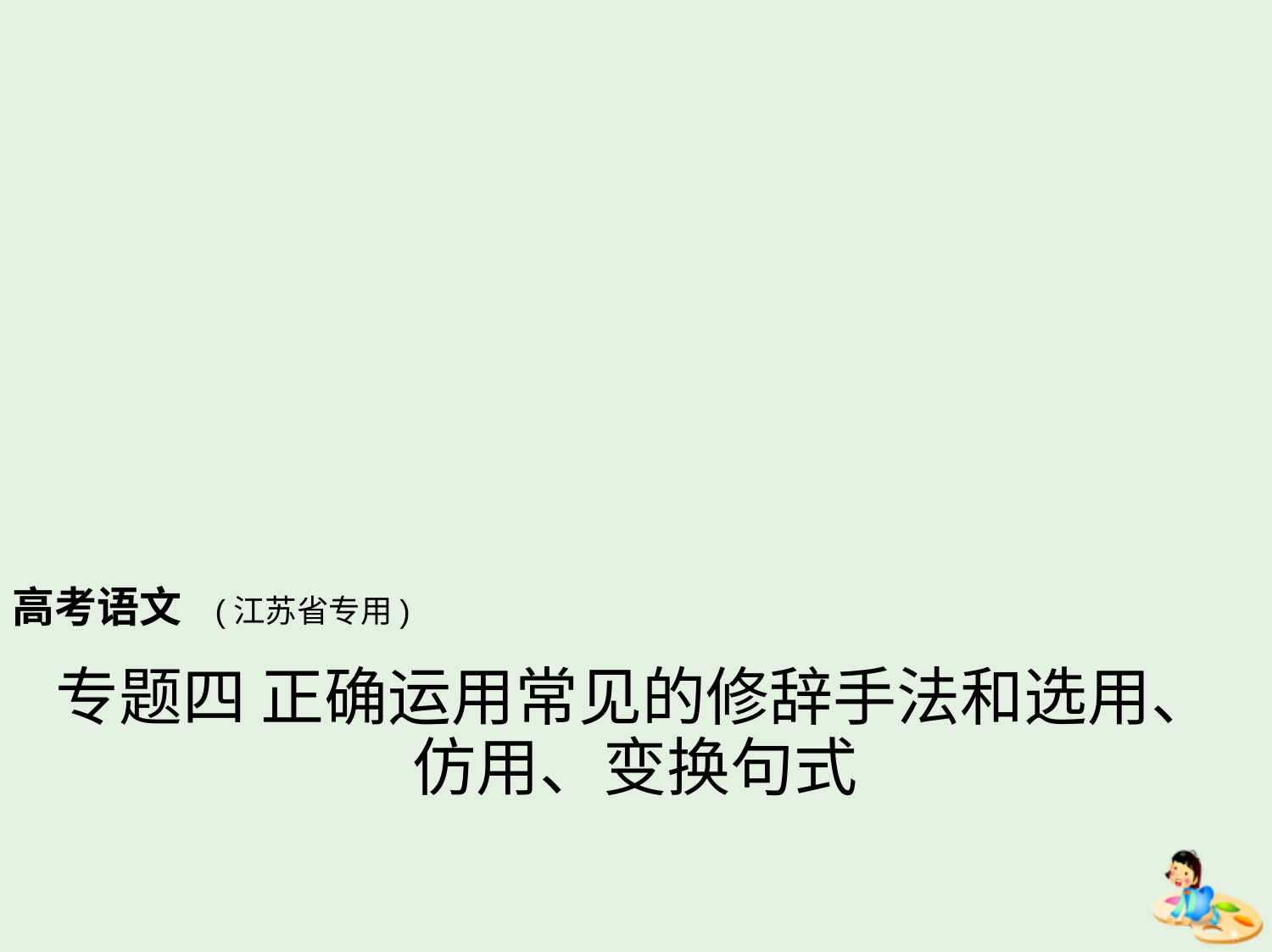

高考语文 (江苏省专用)
专题四 正确运用常见的修辞手法和选用、
仿用、变换句式